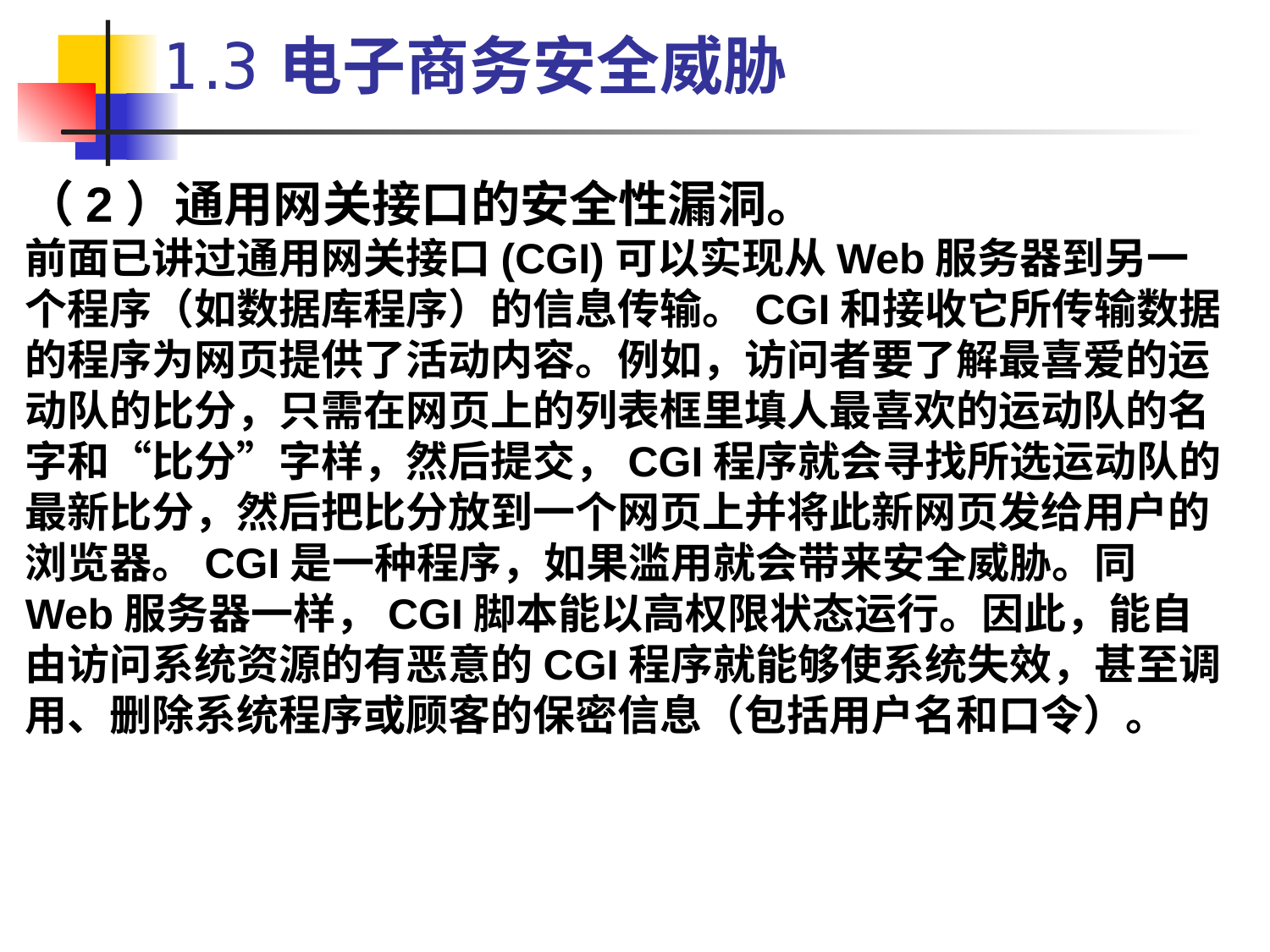

1.3电子商务安全威胁
（2）通用网关接口的安全性漏洞。
前面已讲过通用网关接口(CGI)可以实现从Web服务器到另一个程序（如数据库程序）的信息传输。CGI和接收它所传输数据的程序为网页提供了活动内容。例如，访问者要了解最喜爱的运动队的比分，只需在网页上的列表框里填人最喜欢的运动队的名字和“比分”字样，然后提交，CGI程序就会寻找所选运动队的最新比分，然后把比分放到一个网页上并将此新网页发给用户的浏览器。CGI是一种程序，如果滥用就会带来安全威胁。同Web服务器一样，CGI脚本能以高权限状态运行。因此，能自由访问系统资源的有恶意的CGI程序就能够使系统失效，甚至调用、删除系统程序或顾客的保密信息（包括用户名和口令）。